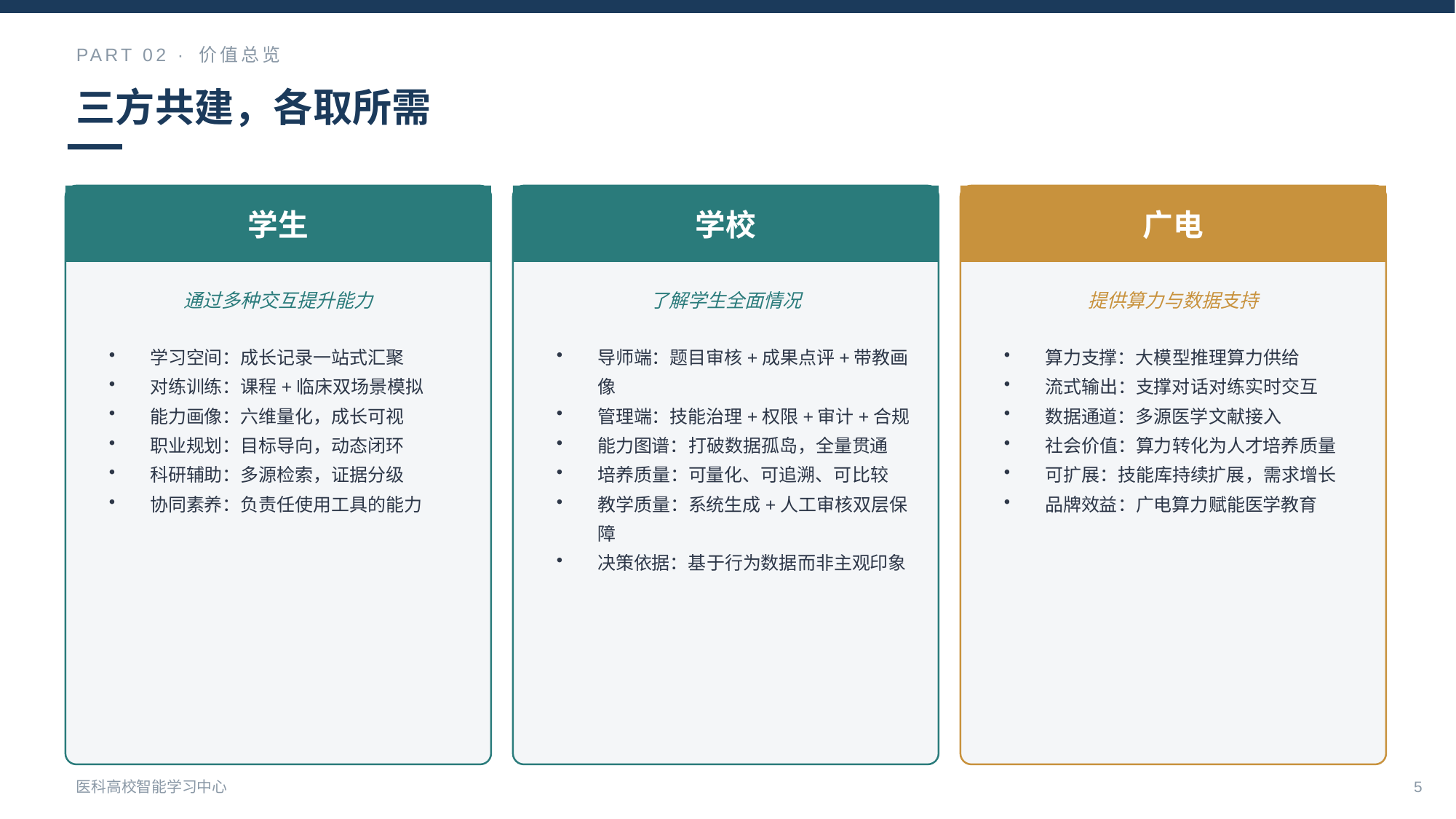

PART 02 · 价值总览
三方共建，各取所需

学生
学校
广电
通过多种交互提升能力
了解学生全面情况
提供算力与数据支持
学习空间：成长记录一站式汇聚
对练训练：课程+临床双场景模拟
能力画像：六维量化，成长可视
职业规划：目标导向，动态闭环
科研辅助：多源检索，证据分级
协同素养：负责任使用工具的能力
导师端：题目审核+成果点评+带教画像
管理端：技能治理+权限+审计+合规
能力图谱：打破数据孤岛，全量贯通
培养质量：可量化、可追溯、可比较
教学质量：系统生成+人工审核双层保障
决策依据：基于行为数据而非主观印象
算力支撑：大模型推理算力供给
流式输出：支撑对话对练实时交互
数据通道：多源医学文献接入
社会价值：算力转化为人才培养质量
可扩展：技能库持续扩展，需求增长
品牌效益：广电算力赋能医学教育
医科高校智能学习中心
5